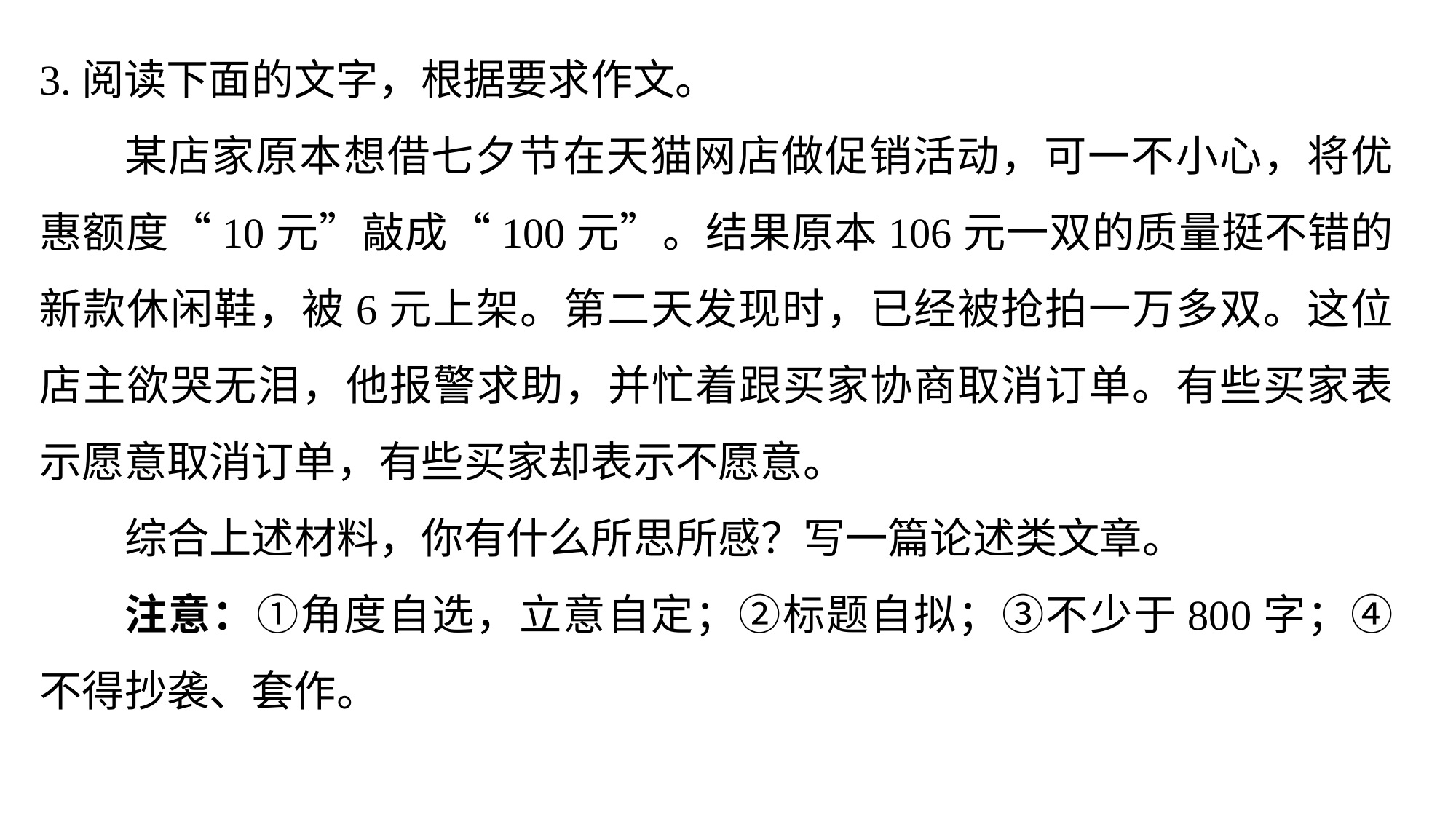

3.阅读下面的文字，根据要求作文。
某店家原本想借七夕节在天猫网店做促销活动，可一不小心，将优惠额度“10元”敲成“100元”。结果原本106元一双的质量挺不错的新款休闲鞋，被6元上架。第二天发现时，已经被抢拍一万多双。这位店主欲哭无泪，他报警求助，并忙着跟买家协商取消订单。有些买家表示愿意取消订单，有些买家却表示不愿意。
综合上述材料，你有什么所思所感？写一篇论述类文章。
注意：①角度自选，立意自定；②标题自拟；③不少于800字；④不得抄袭、套作。